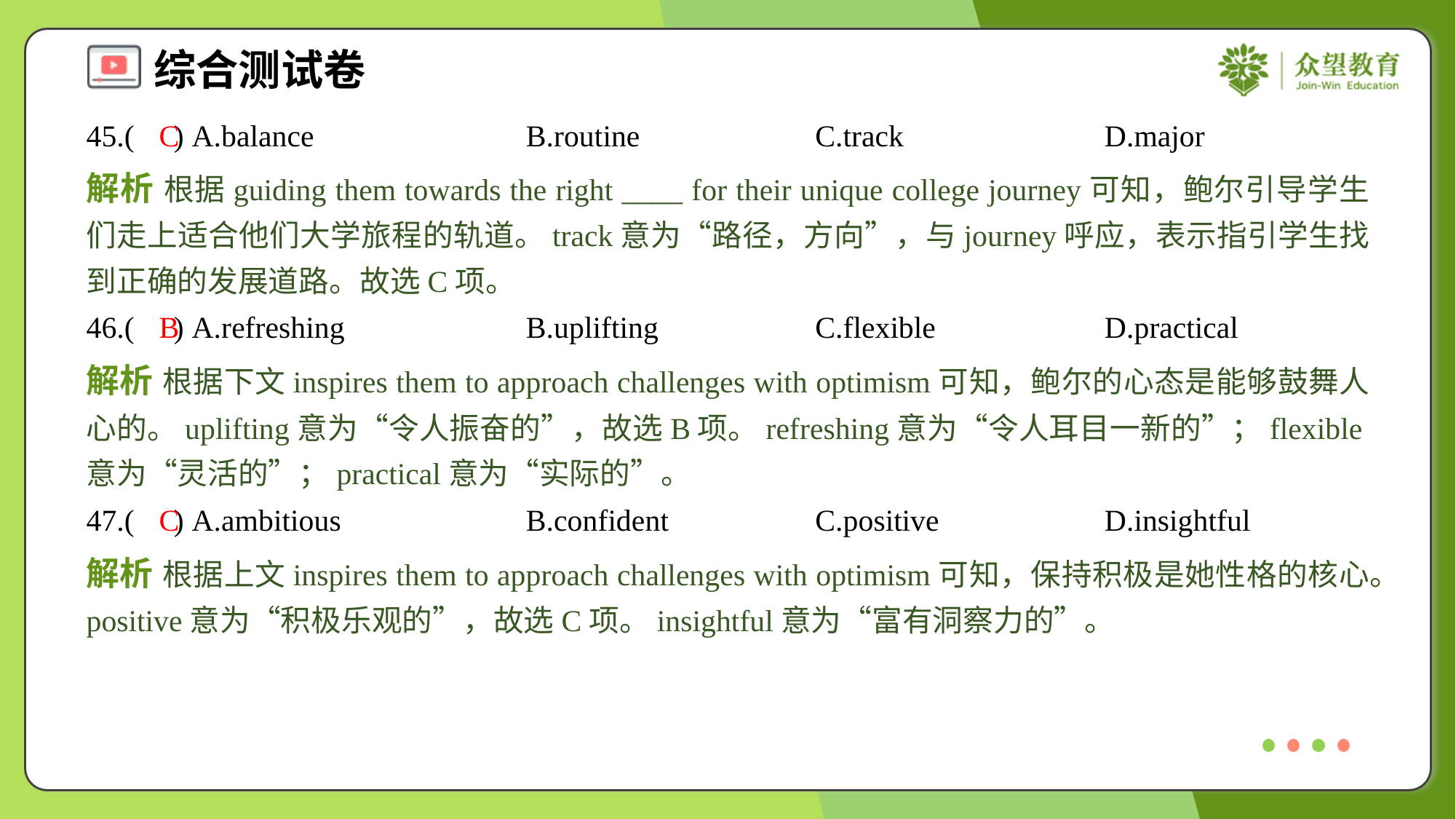

45.(     ) A.balance	B.routine	C.track	D.major
C
解析 根据guiding them towards the right ____ for their unique college journey可知，鲍尔引导学生们走上适合他们大学旅程的轨道。track意为“路径，方向”，与journey呼应，表示指引学生找到正确的发展道路。故选C项。
46.(     ) A.refreshing	B.uplifting	C.flexible	D.practical
B
解析 根据下文inspires them to approach challenges with optimism可知，鲍尔的心态是能够鼓舞人心的。uplifting意为“令人振奋的”，故选B项。refreshing意为“令人耳目一新的”；flexible意为“灵活的”；practical意为“实际的”。
47.(     ) A.ambitious	B.confident	C.positive	D.insightful
C
解析 根据上文inspires them to approach challenges with optimism可知，保持积极是她性格的核心。positive意为“积极乐观的”，故选C项。insightful意为“富有洞察力的”。